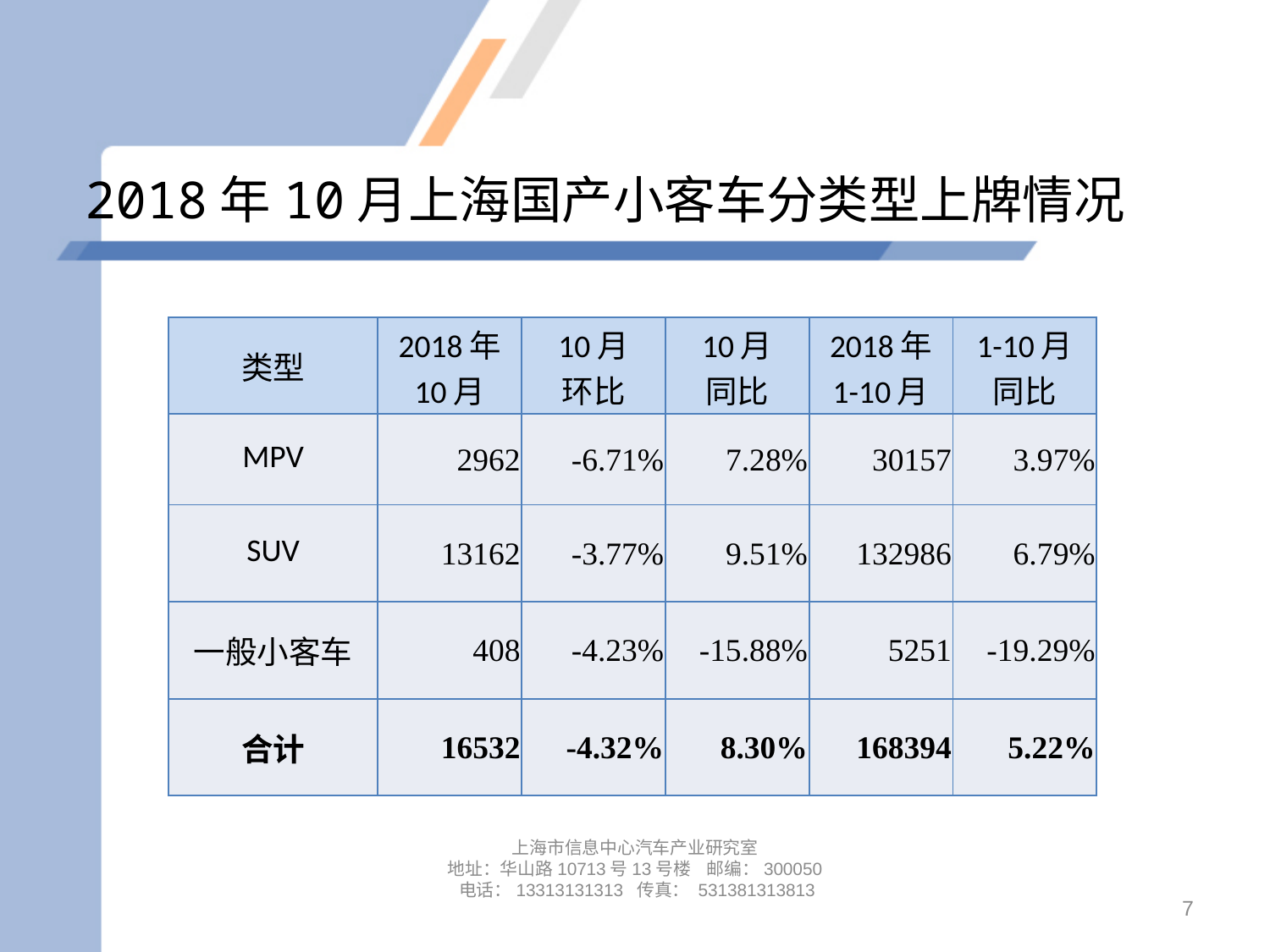

# 2018年10月上海国产小客车分类型上牌情况
| 类型 | 2018年 10月 | 10月 环比 | 10月 同比 | 2018年 1-10月 | 1-10月 同比 |
| --- | --- | --- | --- | --- | --- |
| MPV | 2962 | -6.71% | 7.28% | 30157 | 3.97% |
| SUV | 13162 | -3.77% | 9.51% | 132986 | 6.79% |
| 一般小客车 | 408 | -4.23% | -15.88% | 5251 | -19.29% |
| 合计 | 16532 | -4.32% | 8.30% | 168394 | 5.22% |
上海市信息中心汽车产业研究室
地址：华山路10713号13号楼    邮编：300050  电话：13313131313  传真： 531381313813

7